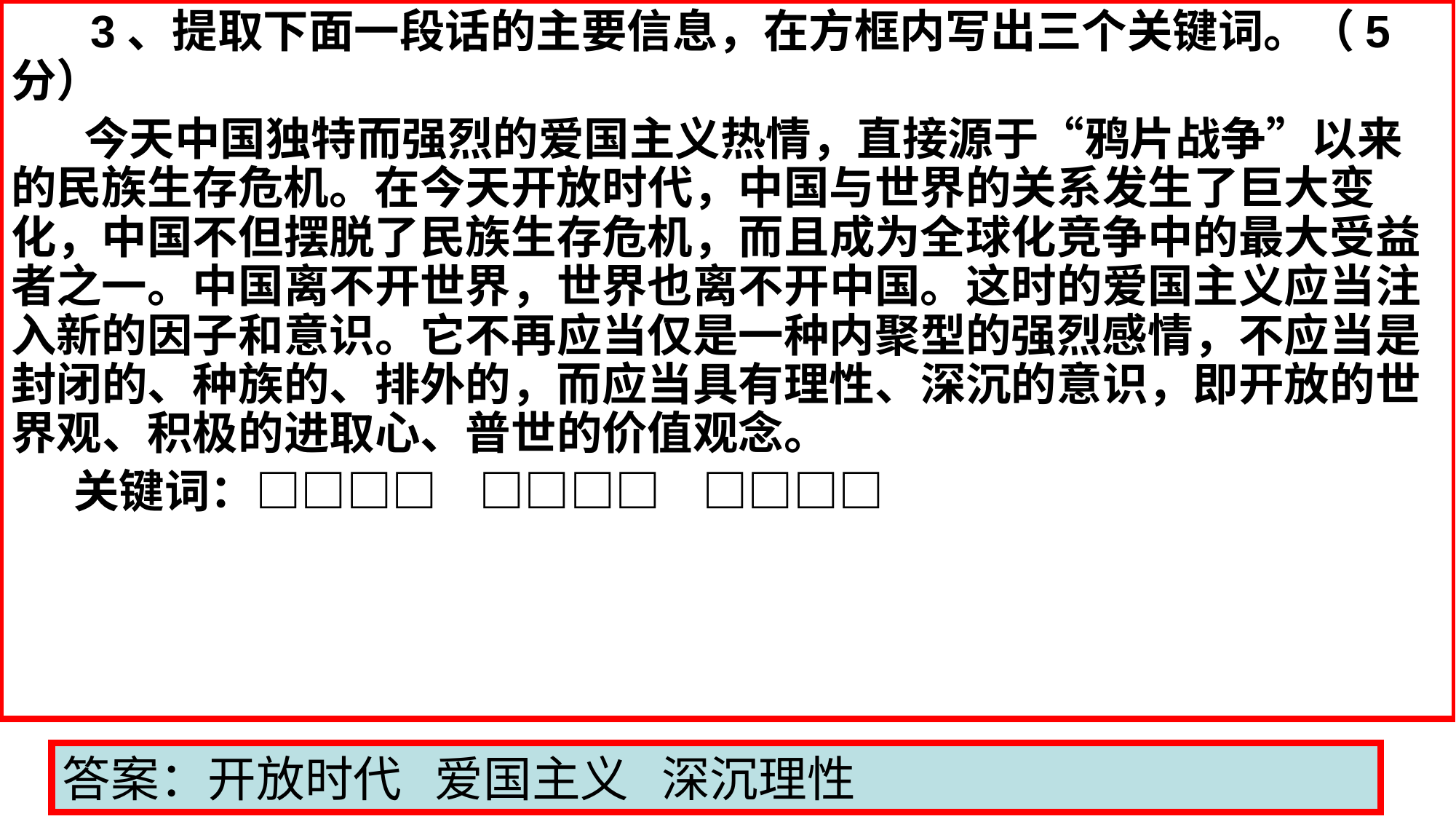

3、提取下面一段话的主要信息，在方框内写出三个关键词。（5分）
      今天中国独特而强烈的爱国主义热情，直接源于“鸦片战争”以来的民族生存危机。在今天开放时代，中国与世界的关系发生了巨大变化，中国不但摆脱了民族生存危机，而且成为全球化竞争中的最大受益者之一。中国离不开世界，世界也离不开中国。这时的爱国主义应当注入新的因子和意识。它不再应当仅是一种内聚型的强烈感情，不应当是封闭的、种族的、排外的，而应当具有理性、深沉的意识，即开放的世界观、积极的进取心、普世的价值观念。
     关键词：□□□□    □□□□    □□□□
答案：开放时代   爱国主义   深沉理性